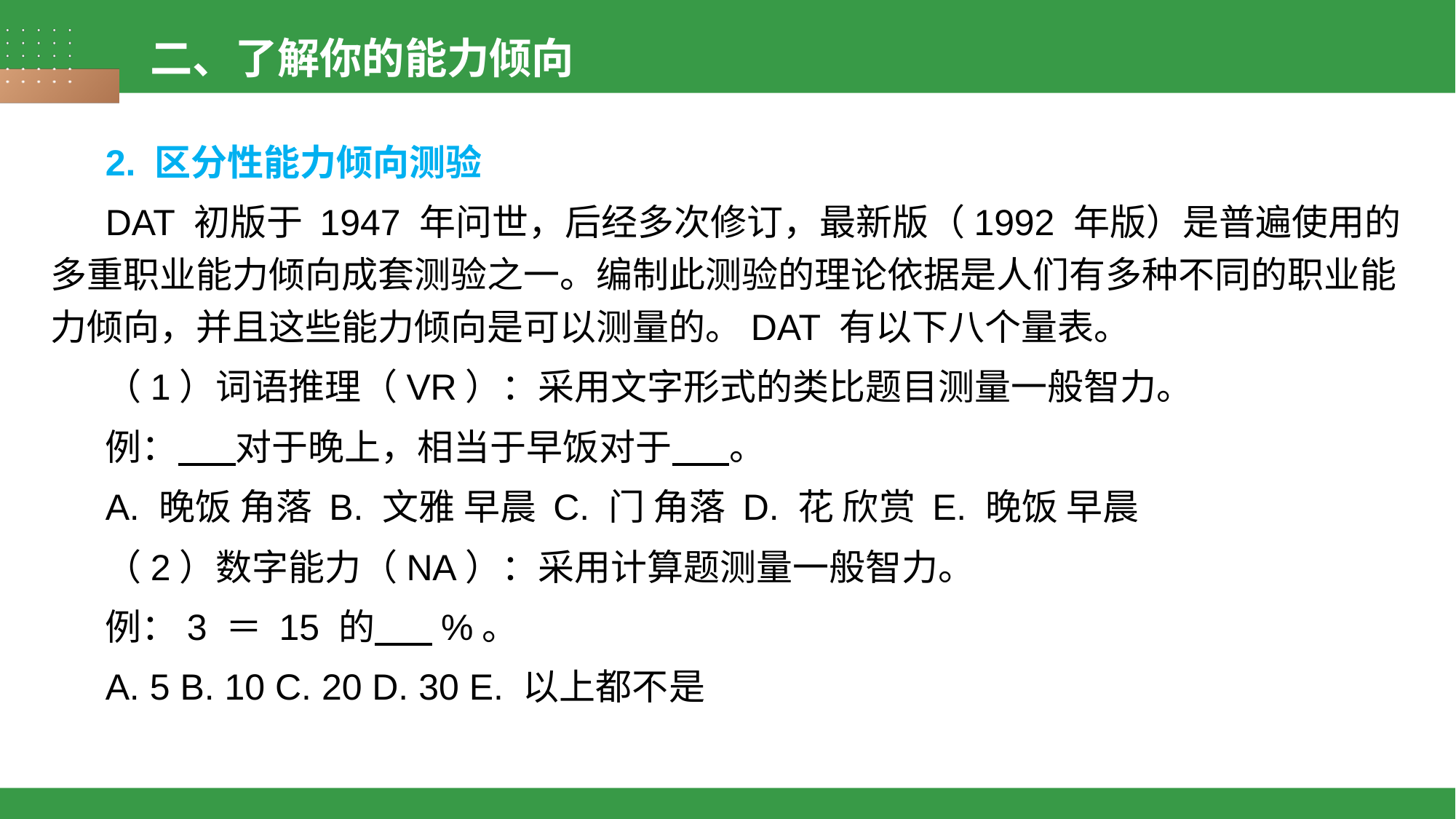

二、了解你的能力倾向
2. 区分性能力倾向测验
DAT 初版于 1947 年问世，后经多次修订，最新版（1992 年版）是普遍使用的多重职业能力倾向成套测验之一。编制此测验的理论依据是人们有多种不同的职业能力倾向，并且这些能力倾向是可以测量的。DAT 有以下八个量表。
（1）词语推理（VR）：采用文字形式的类比题目测量一般智力。
例：       对于晚上，相当于早饭对于       。
A. 晚饭 角落 B. 文雅 早晨 C. 门 角落 D. 花 欣赏 E. 晚饭 早晨
（2）数字能力（NA）：采用计算题测量一般智力。
例：3 ＝ 15 的       %。
A. 5 B. 10 C. 20 D. 30 E. 以上都不是